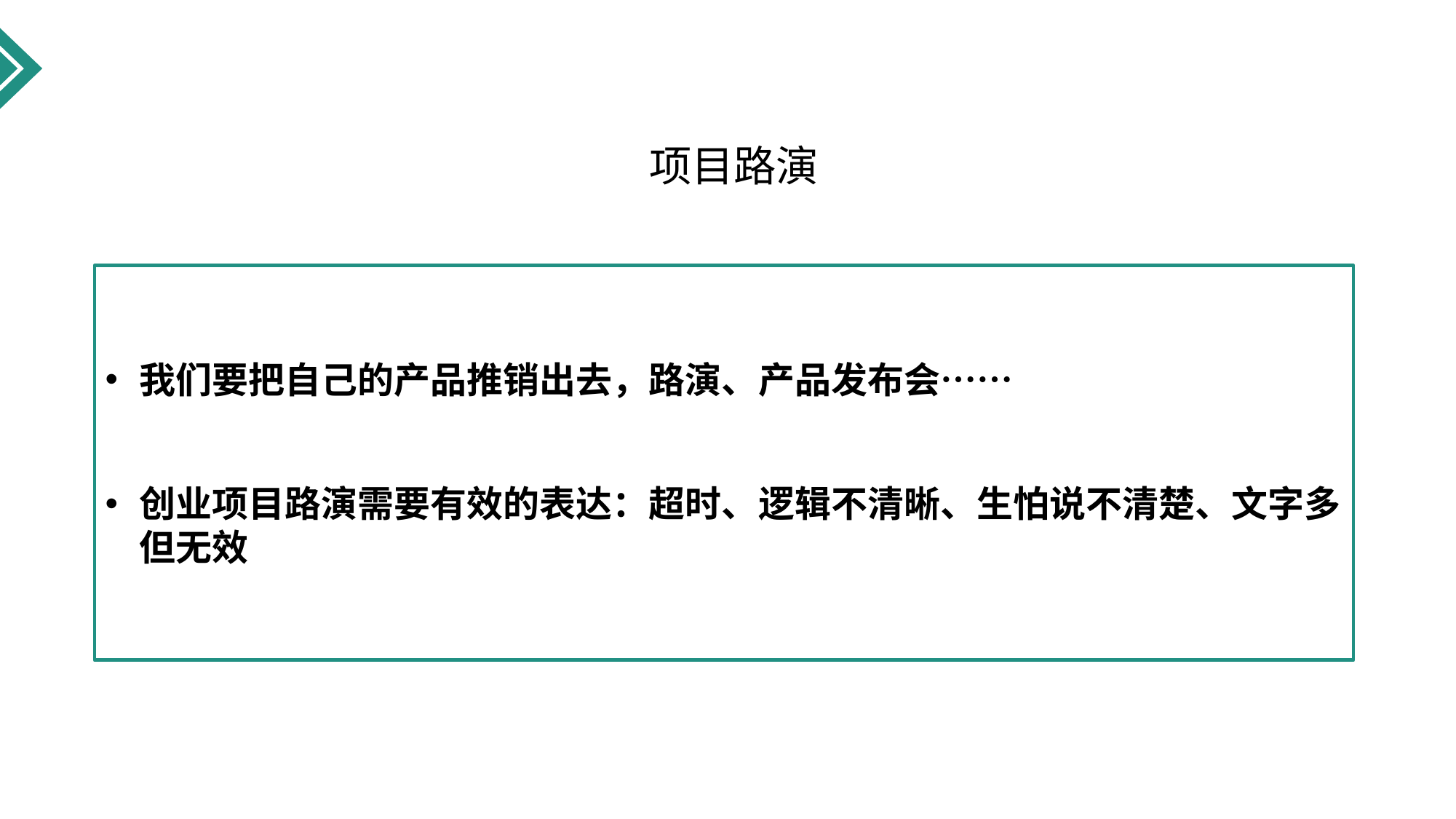

# 项目路演
我们要把自己的产品推销出去，路演、产品发布会……

创业项目路演需要有效的表达：超时、逻辑不清晰、生怕说不清楚、文字多但无效